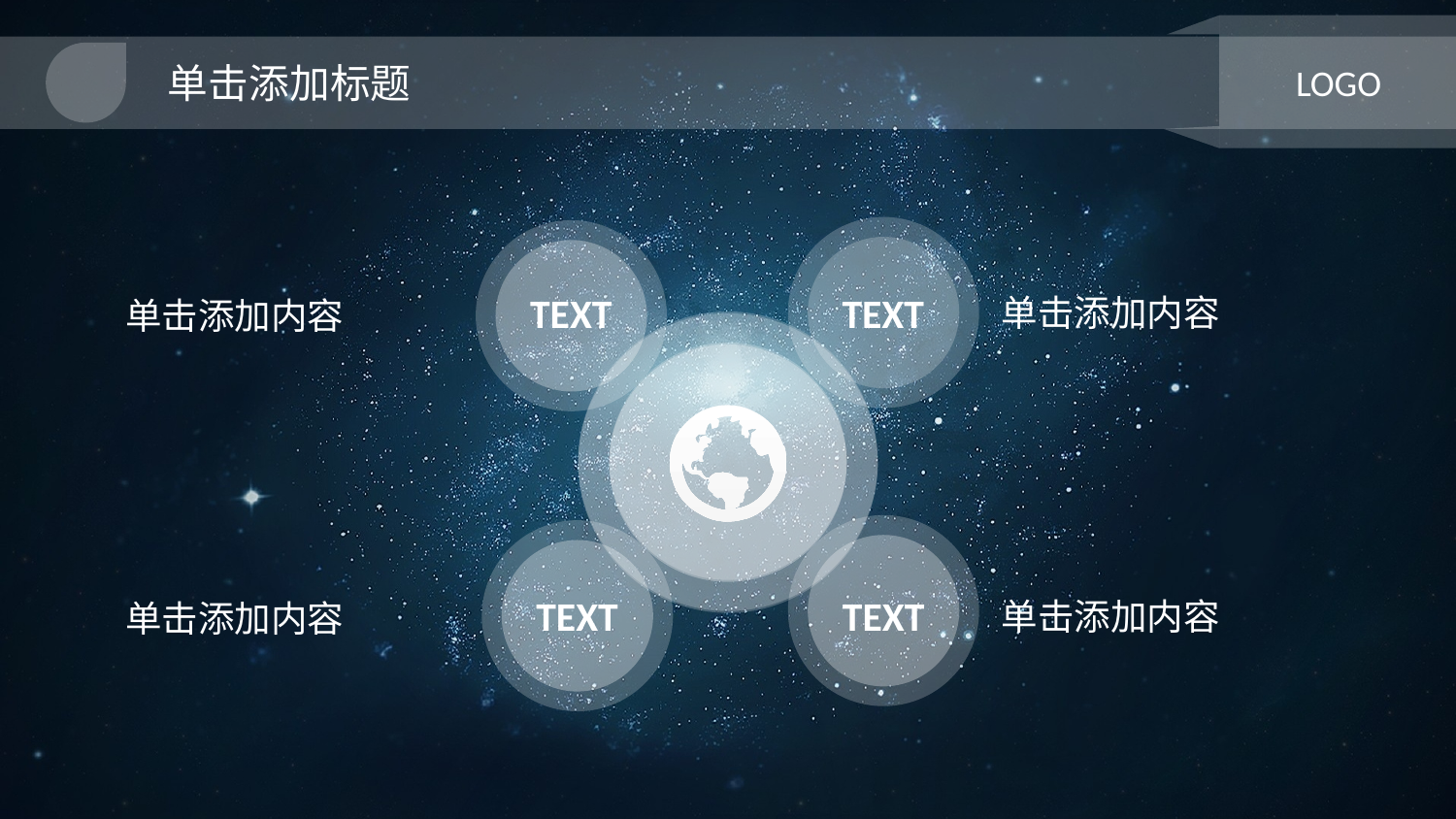

单击添加标题
LOGO

TEXT

TEXT
单击添加内容
单击添加内容

TEXT

TEXT
单击添加内容
单击添加内容